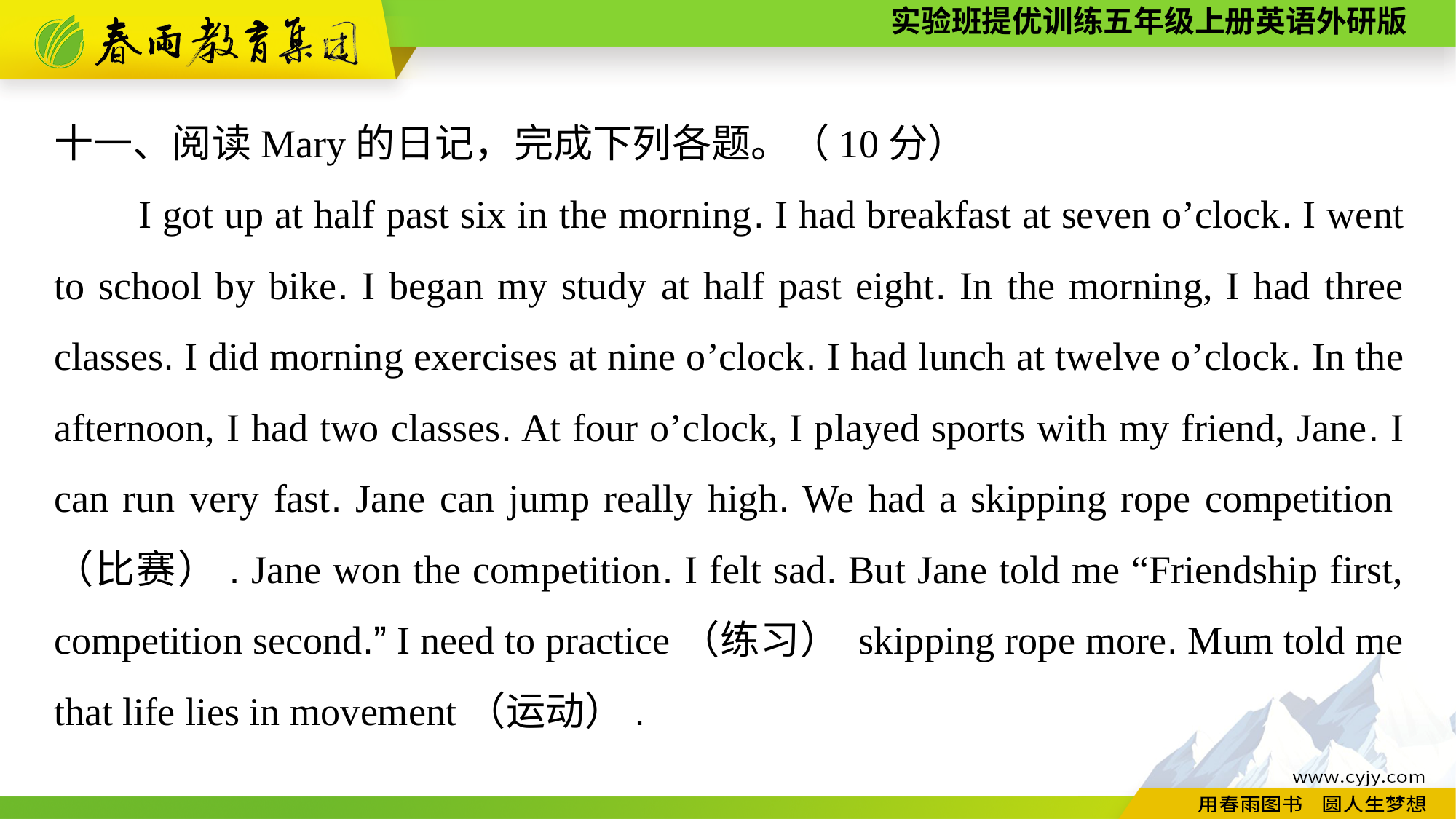

十一、阅读Mary的日记，完成下列各题。（10分）
I got up at half past six in the morning. I had breakfast at seven o’clock. I went to school by bike. I began my study at half past eight. In the morning, I had three classes. I did morning exercises at nine o’clock. I had lunch at twelve o’clock. In the afternoon, I had two classes. At four o’clock, I played sports with my friend, Jane. I can run very fast. Jane can jump really high. We had a skipping rope competition（比赛）. Jane won the competition. I felt sad. But Jane told me “Friendship first, competition second.” I need to practice（练习） skipping rope more. Mum told me that life lies in movement（运动）.